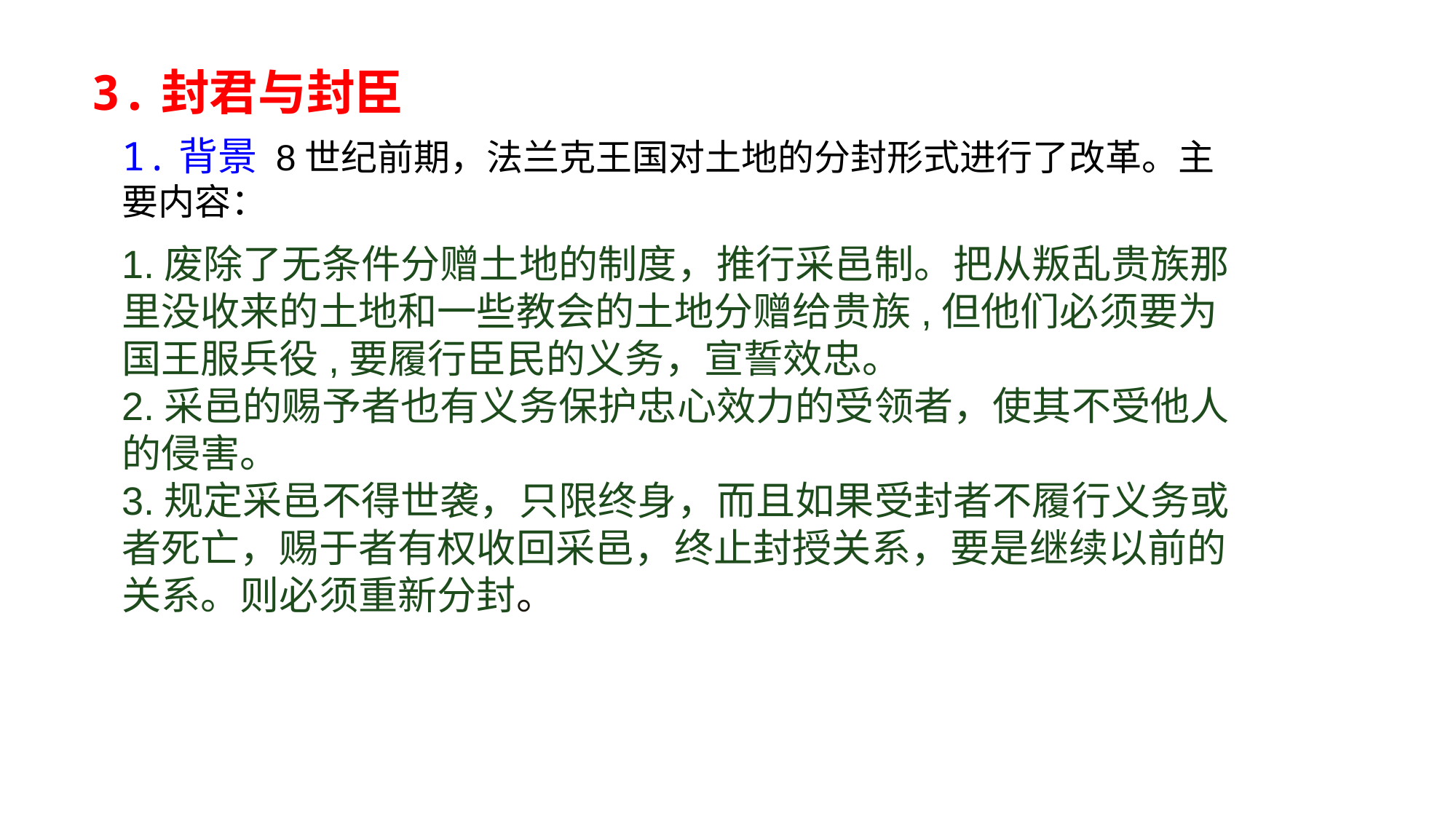

3.封君与封臣
1.背景 8世纪前期，法兰克王国对土地的分封形式进行了改革。主要内容：

1.废除了无条件分赠土地的制度，推行采邑制。把从叛乱贵族那里没收来的土地和一些教会的土地分赠给贵族,但他们必须要为国王服兵役,要履行臣民的义务，宣誓效忠。
2.采邑的赐予者也有义务保护忠心效力的受领者，使其不受他人的侵害。
3.规定采邑不得世袭，只限终身，而且如果受封者不履行义务或者死亡，赐于者有权收回采邑，终止封授关系，要是继续以前的关系。则必须重新分封。